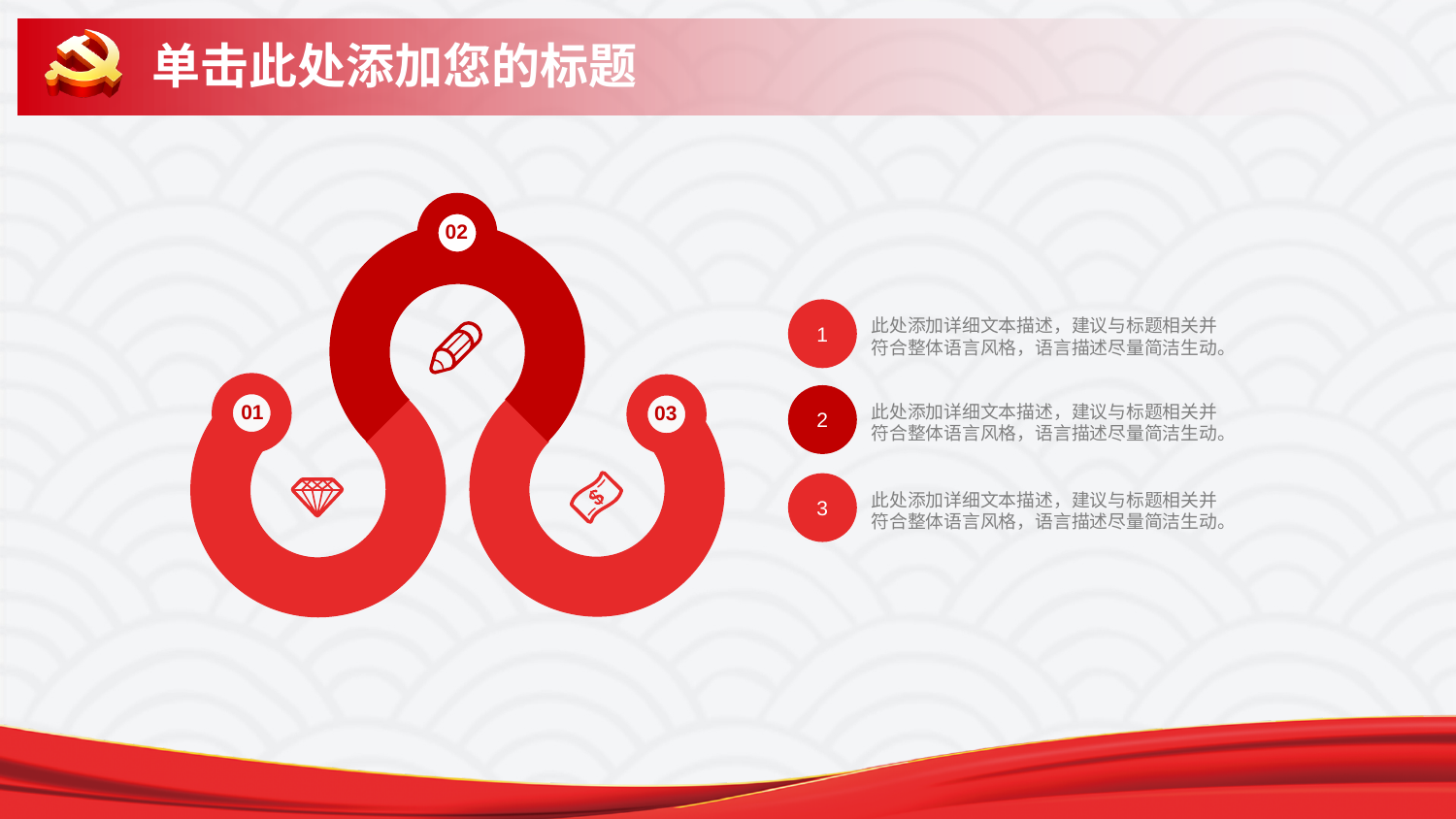

# 单击此处添加您的标题

02

1
此处添加详细文本描述，建议与标题相关并符合整体语言风格，语言描述尽量简洁生动。

01

03
2
此处添加详细文本描述，建议与标题相关并符合整体语言风格，语言描述尽量简洁生动。

3

此处添加详细文本描述，建议与标题相关并符合整体语言风格，语言描述尽量简洁生动。